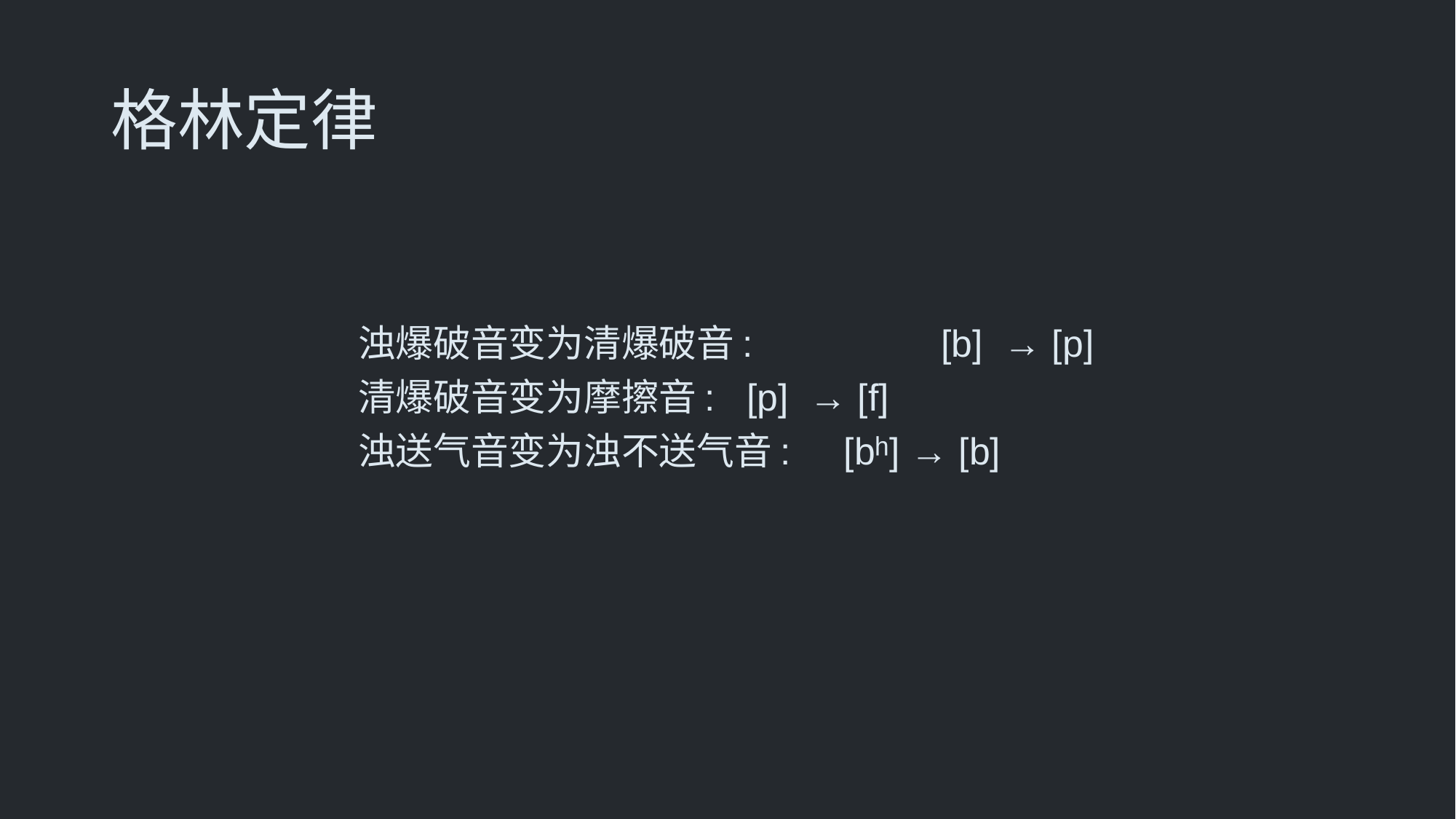

格林定律
浊爆破音变为清爆破音:		[b]  → [p]
清爆破音变为摩擦音:		[p]  → [f]
浊送气音变为浊不送气音:	[bʰ] → [b]